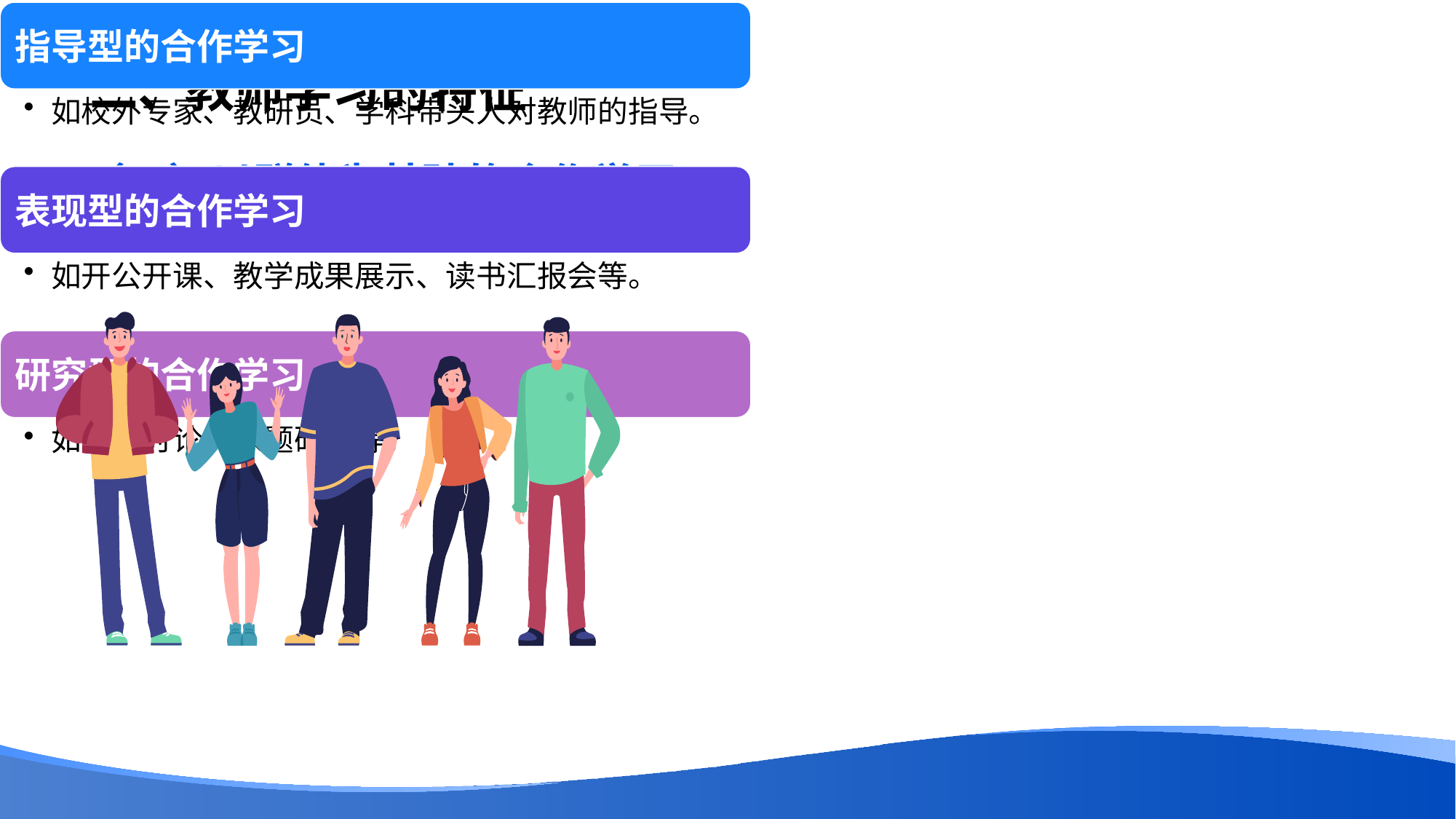

# 二、教师学习的特征
（三）以群体为基础的合作学习
指导型的合作学习
如校外专家、教研员、学科带头人对教师的指导。
表现型的合作学习
如开公开课、教学成果展示、读书汇报会等。
研究型的合作学习
如专题讨论、课题研究等。